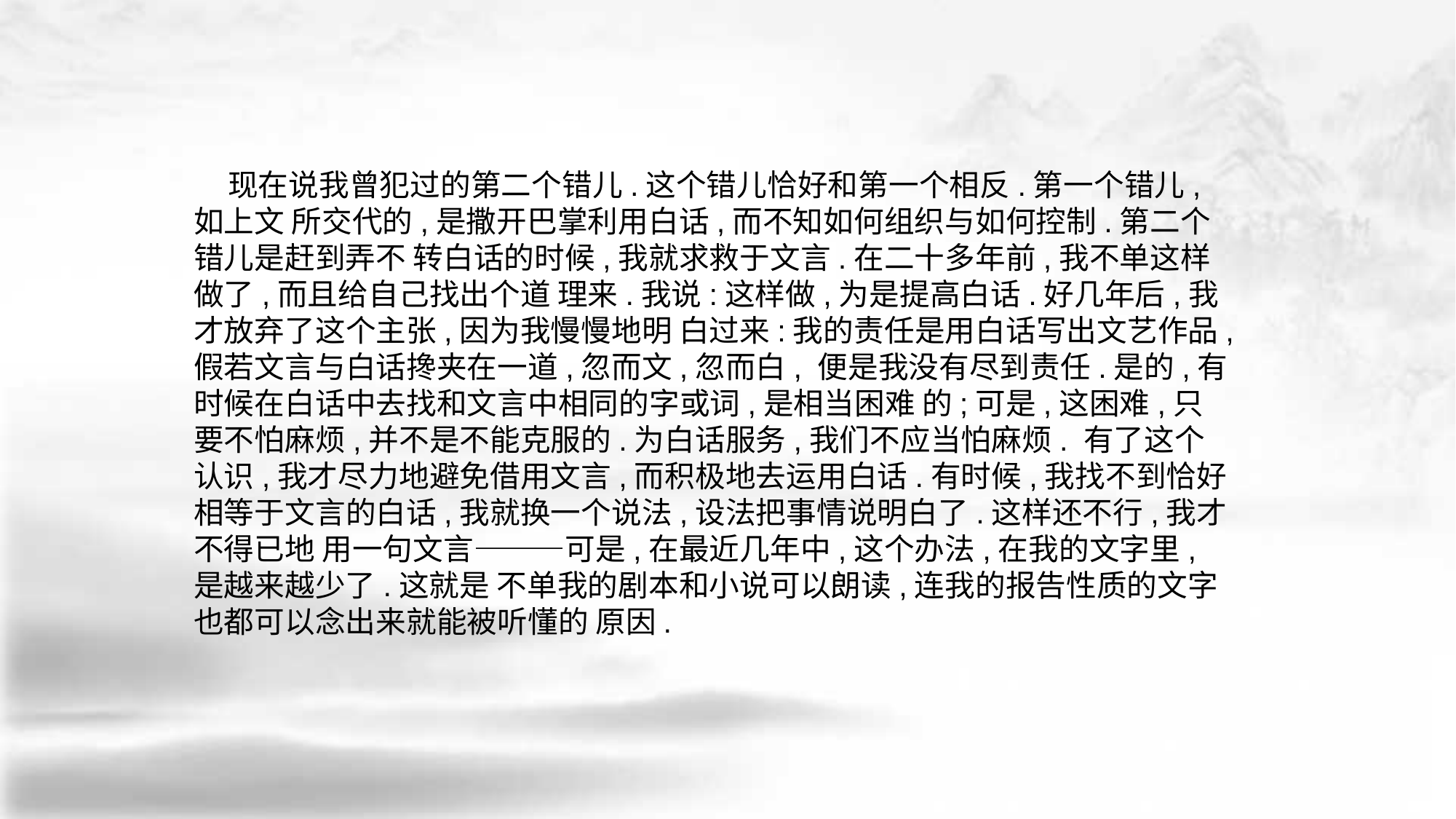

现在说我曾犯过的第二个错儿.这个错儿恰好和第一个相反.第一个错儿,如上文 所交代的,是撒开巴掌利用白话,而不知如何组织与如何控制.第二个错儿是赶到弄不 转白话的时候,我就求救于文言.在二十多年前,我不单这样做了,而且给自己找出个道 理来.我说:这样做,为是提高白话.好几年后,我才放弃了这个主张,因为我慢慢地明 白过来:我的责任是用白话写出文艺作品,假若文言与白话搀夹在一道,忽而文,忽而白, 便是我没有尽到责任.是的,有时候在白话中去找和文言中相同的字或词,是相当困难 的;可是,这困难,只要不怕麻烦,并不是不能克服的.为白话服务,我们不应当怕麻烦. 有了这个认识,我才尽力地避免借用文言,而积极地去运用白话.有时候,我找不到恰好 相等于文言的白话,我就换一个说法,设法把事情说明白了.这样还不行,我才不得已地 用一句文言———可是,在最近几年中,这个办法,在我的文字里,是越来越少了.这就是 不单我的剧本和小说可以朗读,连我的报告性质的文字也都可以念出来就能被听懂的 原因.